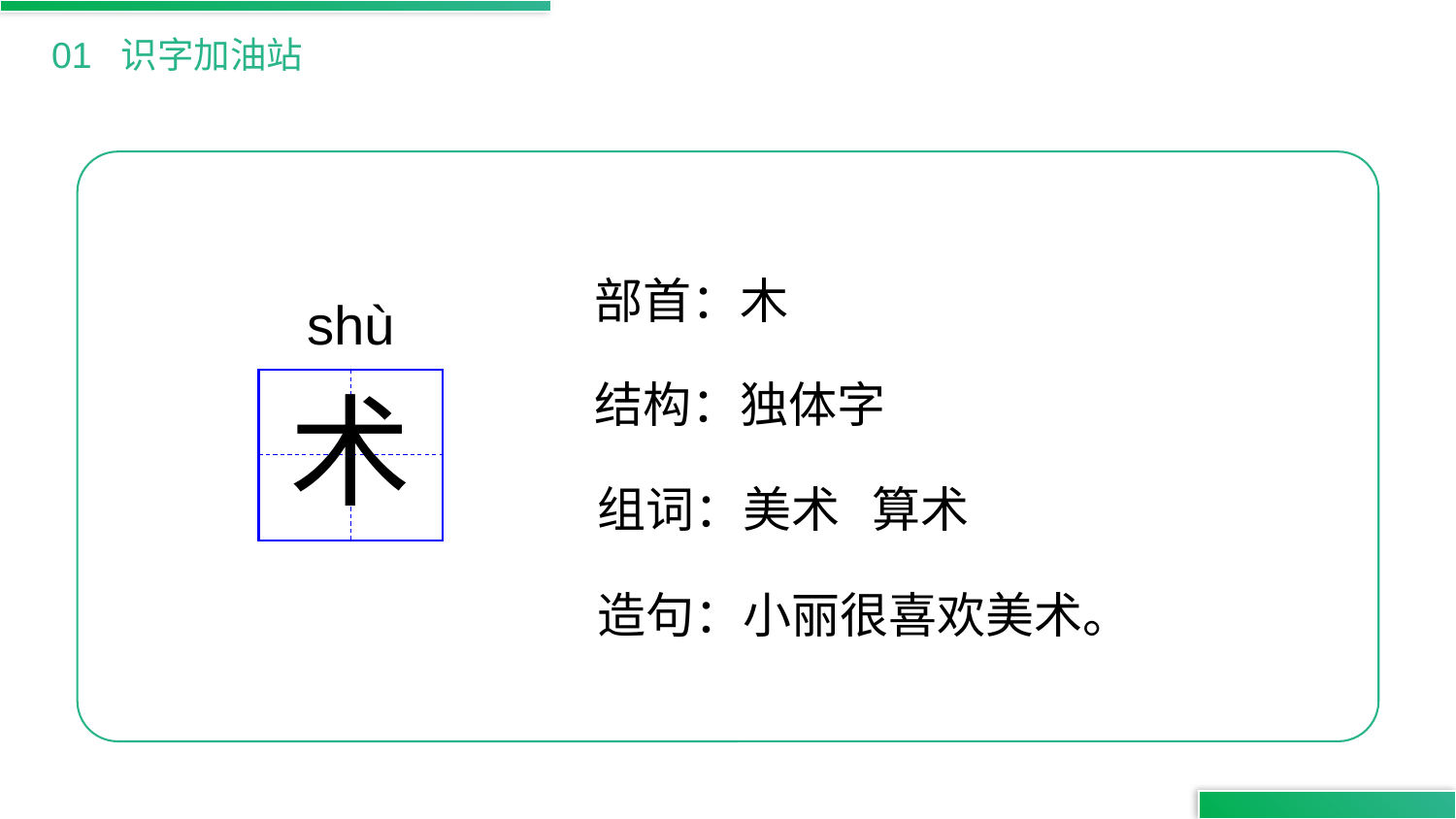

01  识字加油站
部首：木
shù

术
结构：独体字
组词：美术   算术
造句：小丽很喜欢美术。